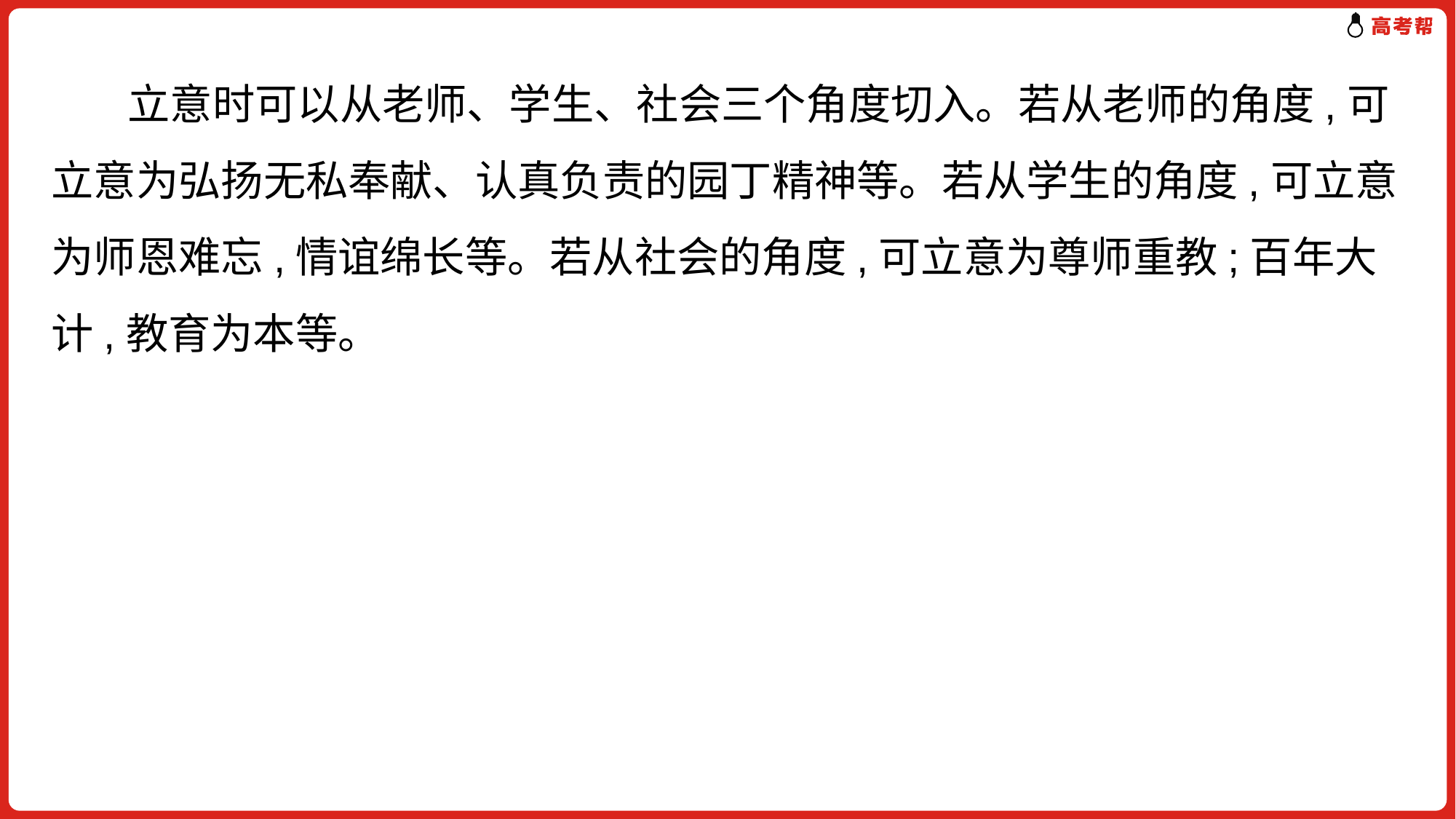

立意时可以从老师、学生、社会三个角度切入。若从老师的角度,可立意为弘扬无私奉献、认真负责的园丁精神等。若从学生的角度,可立意为师恩难忘,情谊绵长等。若从社会的角度,可立意为尊师重教;百年大计,教育为本等。